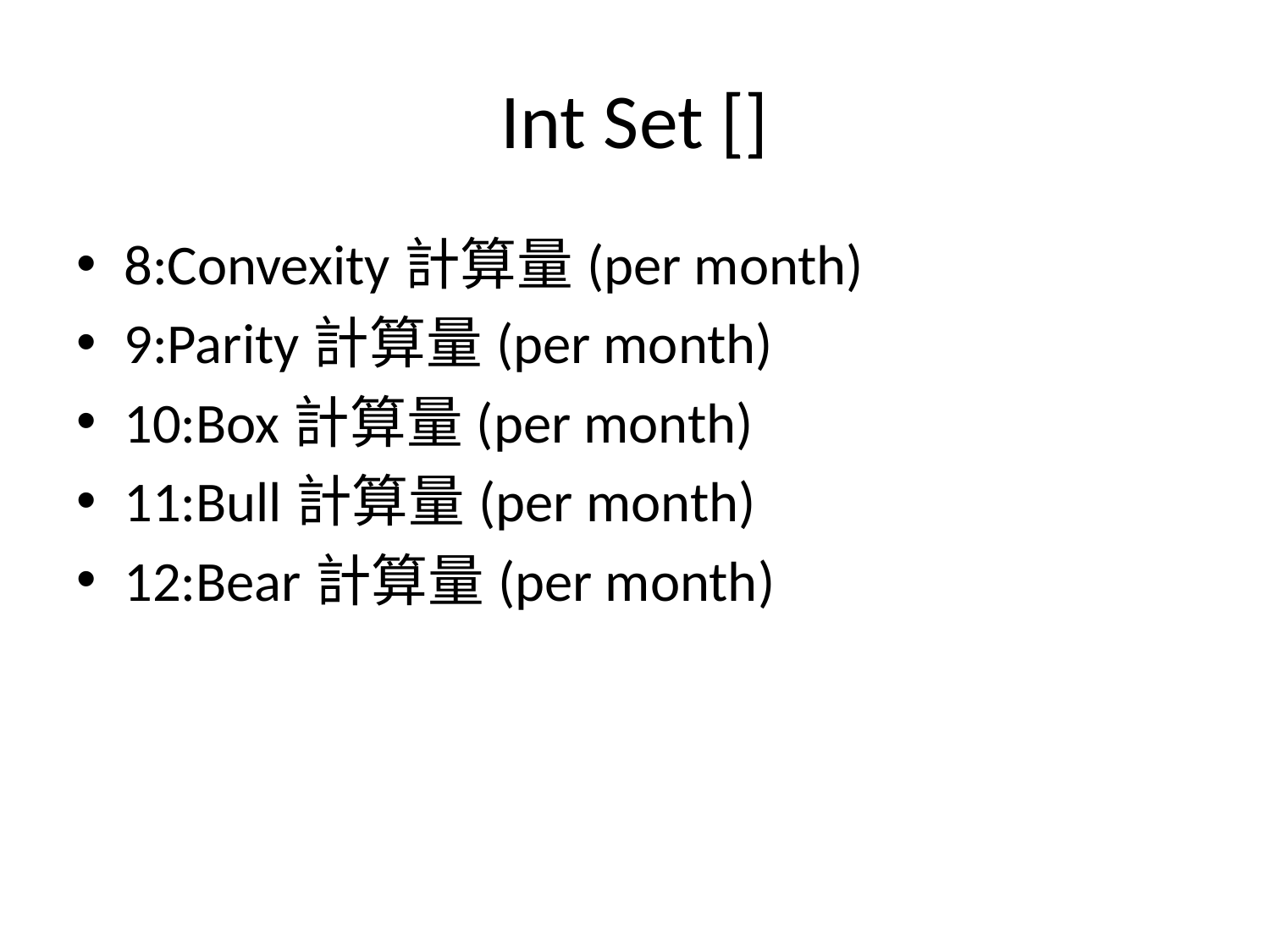

# Int Set []
8:Convexity計算量(per month)
9:Parity計算量(per month)
10:Box計算量(per month)
11:Bull計算量(per month)
12:Bear計算量(per month)